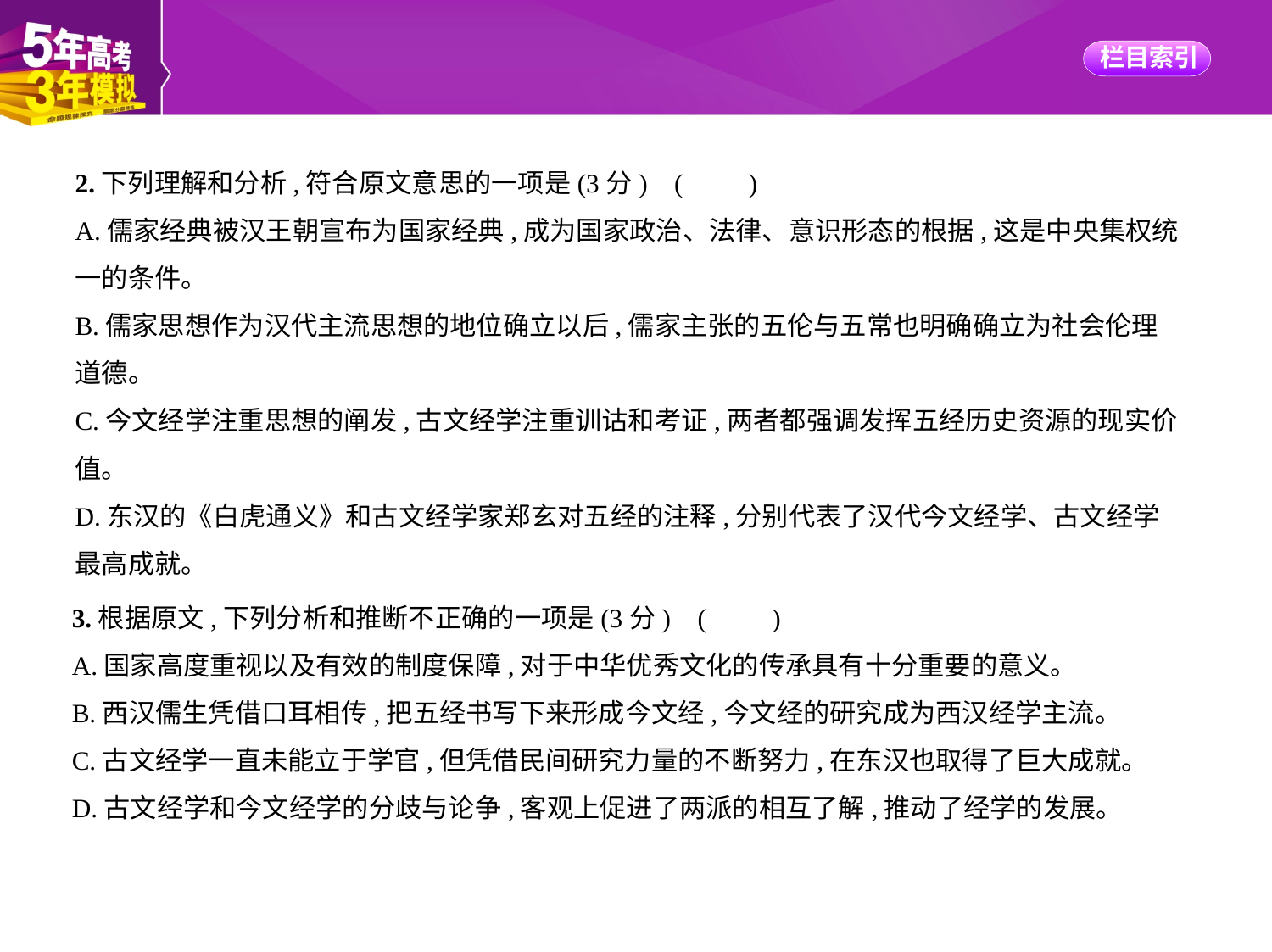

2.下列理解和分析,符合原文意思的一项是(3分) (　　)
A.儒家经典被汉王朝宣布为国家经典,成为国家政治、法律、意识形态的根据,这是中央集权统
一的条件。
B.儒家思想作为汉代主流思想的地位确立以后,儒家主张的五伦与五常也明确确立为社会伦理
道德。
C.今文经学注重思想的阐发,古文经学注重训诂和考证,两者都强调发挥五经历史资源的现实价
值。
D.东汉的《白虎通义》和古文经学家郑玄对五经的注释,分别代表了汉代今文经学、古文经学
最高成就。
3.根据原文,下列分析和推断不正确的一项是(3分) (　　)
A.国家高度重视以及有效的制度保障,对于中华优秀文化的传承具有十分重要的意义。
B.西汉儒生凭借口耳相传,把五经书写下来形成今文经,今文经的研究成为西汉经学主流。
C.古文经学一直未能立于学官,但凭借民间研究力量的不断努力,在东汉也取得了巨大成就。
D.古文经学和今文经学的分歧与论争,客观上促进了两派的相互了解,推动了经学的发展。